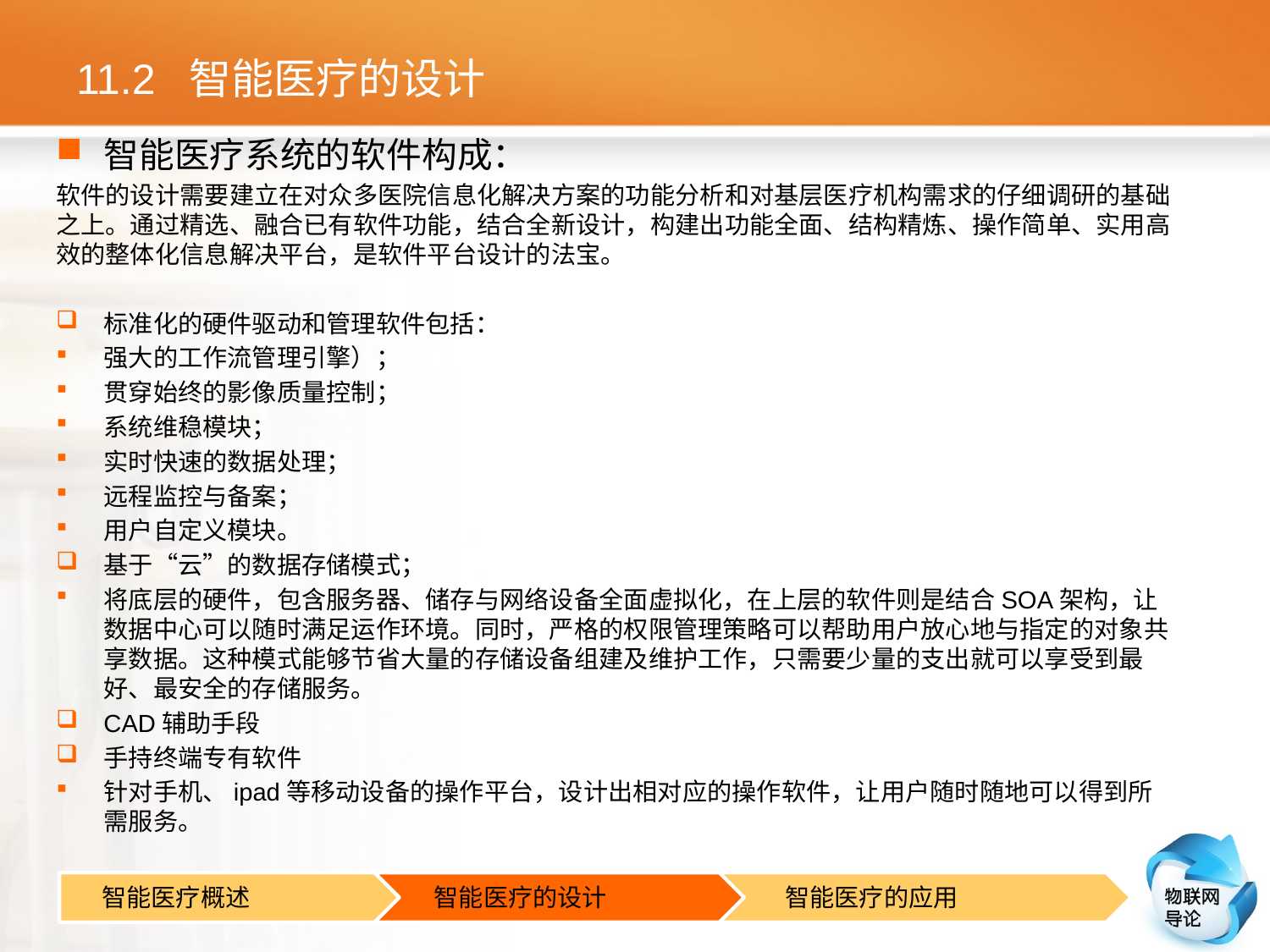

# 11.2  智能医疗的设计
智能医疗系统的软件构成：
软件的设计需要建立在对众多医院信息化解决方案的功能分析和对基层医疗机构需求的仔细调研的基础之上。通过精选、融合已有软件功能，结合全新设计，构建出功能全面、结构精炼、操作简单、实用高效的整体化信息解决平台，是软件平台设计的法宝。

标准化的硬件驱动和管理软件包括：
强大的工作流管理引擎）；
贯穿始终的影像质量控制；
系统维稳模块；
实时快速的数据处理；
远程监控与备案；
用户自定义模块。
基于“云”的数据存储模式；
将底层的硬件，包含服务器、储存与网络设备全面虚拟化，在上层的软件则是结合SOA架构，让数据中心可以随时满足运作环境。同时，严格的权限管理策略可以帮助用户放心地与指定的对象共享数据。这种模式能够节省大量的存储设备组建及维护工作，只需要少量的支出就可以享受到最好、最安全的存储服务。
CAD辅助手段
手持终端专有软件
针对手机、ipad等移动设备的操作平台，设计出相对应的操作软件，让用户随时随地可以得到所需服务。